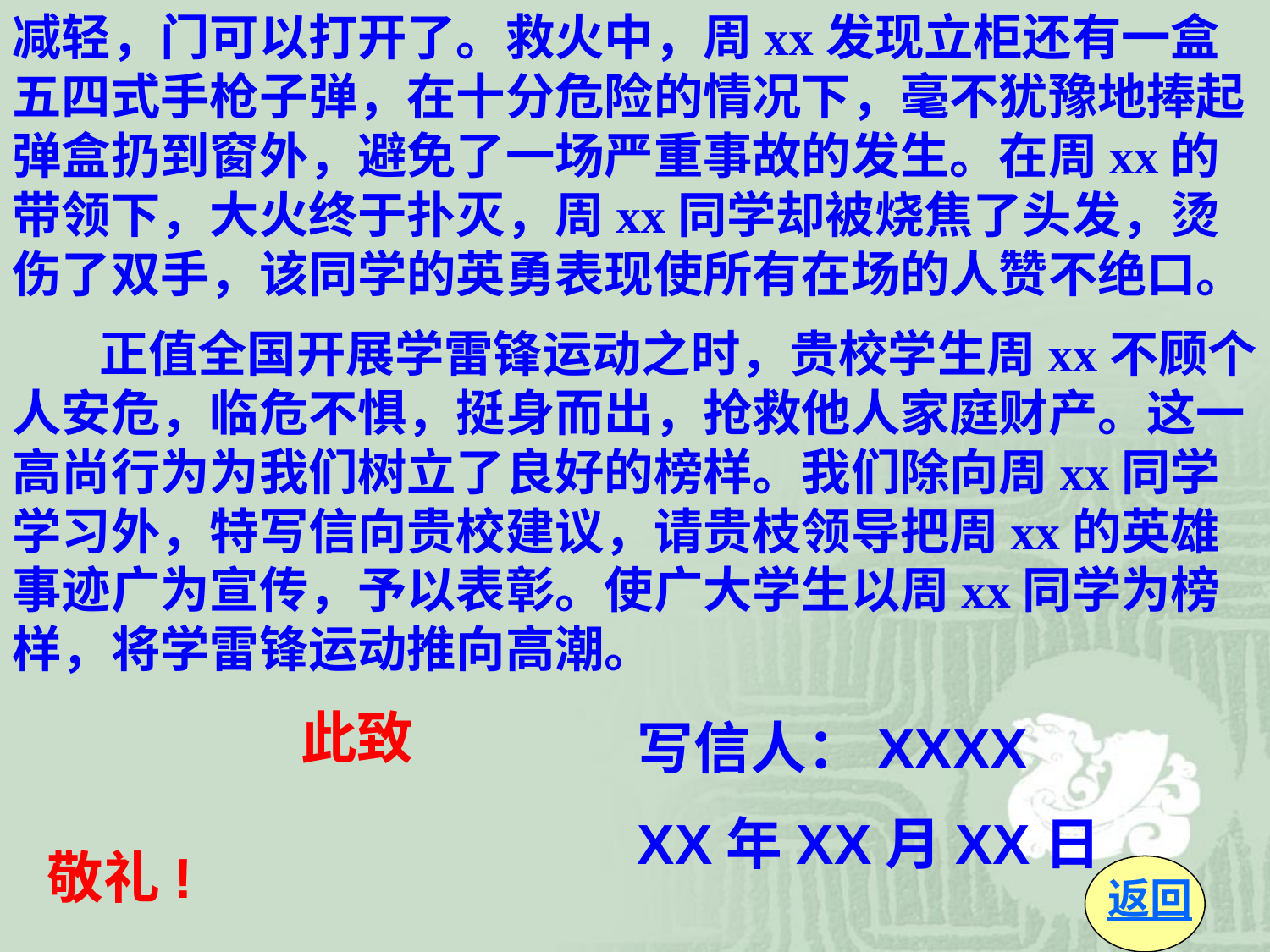

减轻，门可以打开了。救火中，周xx发现立柜还有一盒五四式手枪子弹，在十分危险的情况下，毫不犹豫地捧起弹盒扔到窗外，避免了一场严重事故的发生。在周xx的带领下，大火终于扑灭，周xx同学却被烧焦了头发，烫伤了双手，该同学的英勇表现使所有在场的人赞不绝口。

           正值全国开展学雷锋运动之时，贵校学生周xx不顾个人安危，临危不惧，挺身而出，抢救他人家庭财产。这一高尚行为为我们树立了良好的榜样。我们除向周xx同学学习外，特写信向贵校建议，请贵枝领导把周xx的英雄事迹广为宣传，予以表彰。使广大学生以周xx同学为榜样，将学雷锋运动推向高潮。
                                       此致
写信人：XXXX
XX年XX月XX日
敬礼!

返回